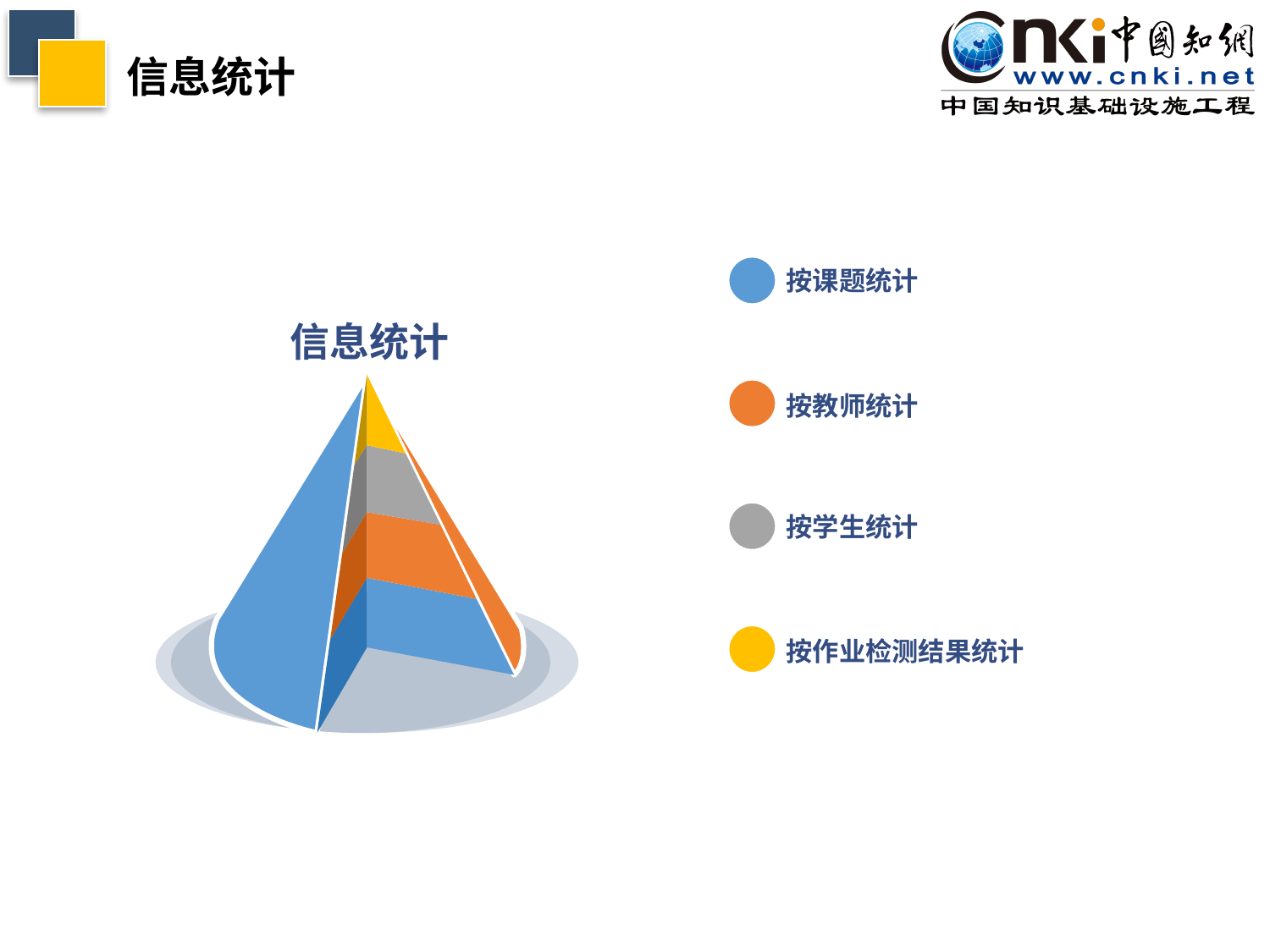

信息统计

按课题统计

按教师统计
按学生统计

按作业检测结果统计
信息统计